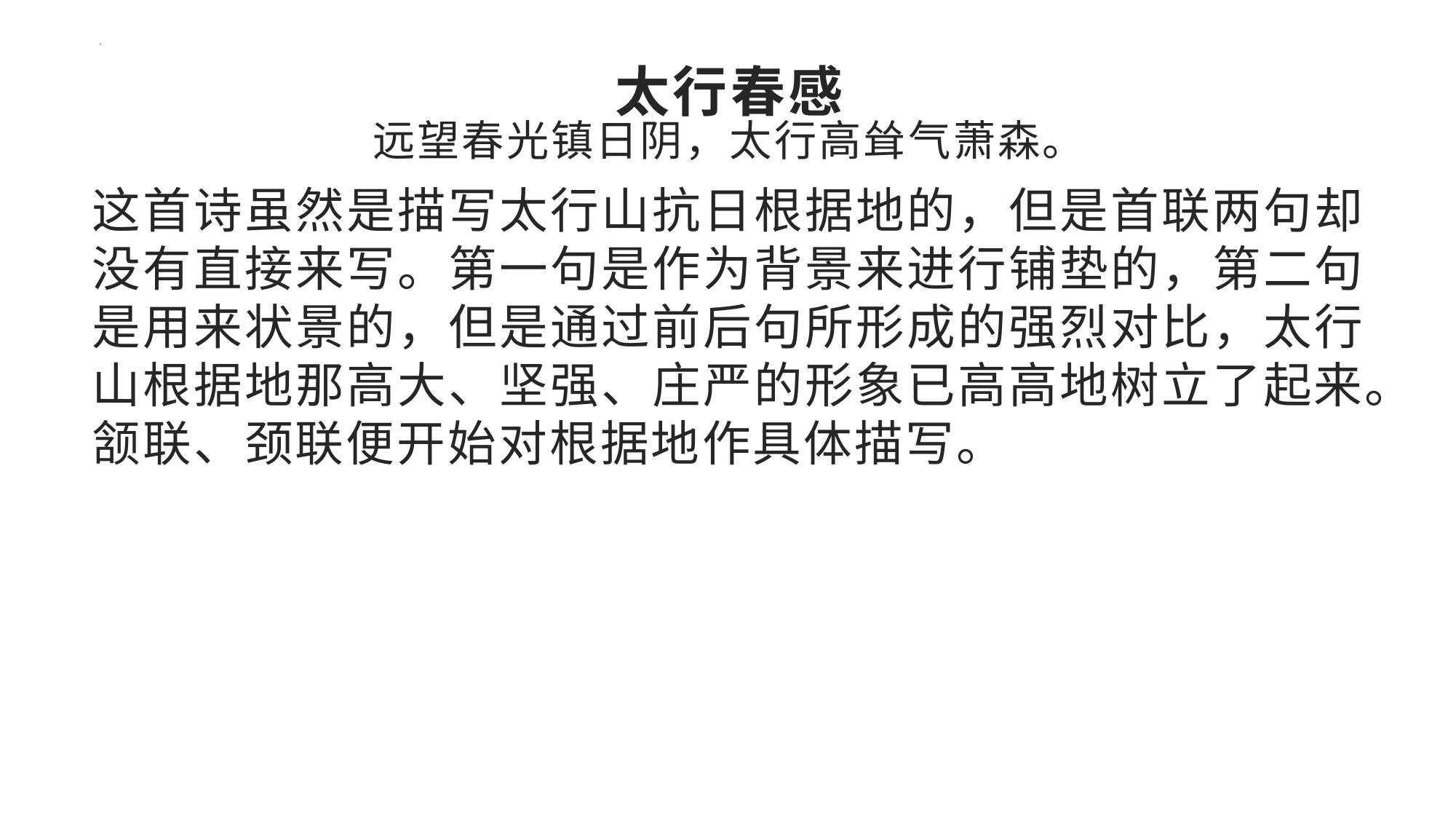

# 太行春感
远望春光镇日阴，太行高耸气萧森。
这首诗虽然是描写太行山抗日根据地的，但是首联两句却没有直接来写。第一句是作为背景来进行铺垫的，第二句是用来状景的，但是通过前后句所形成的强烈对比，太行山根据地那高大、坚强、庄严的形象已高高地树立了起来。颔联、颈联便开始对根据地作具体描写。